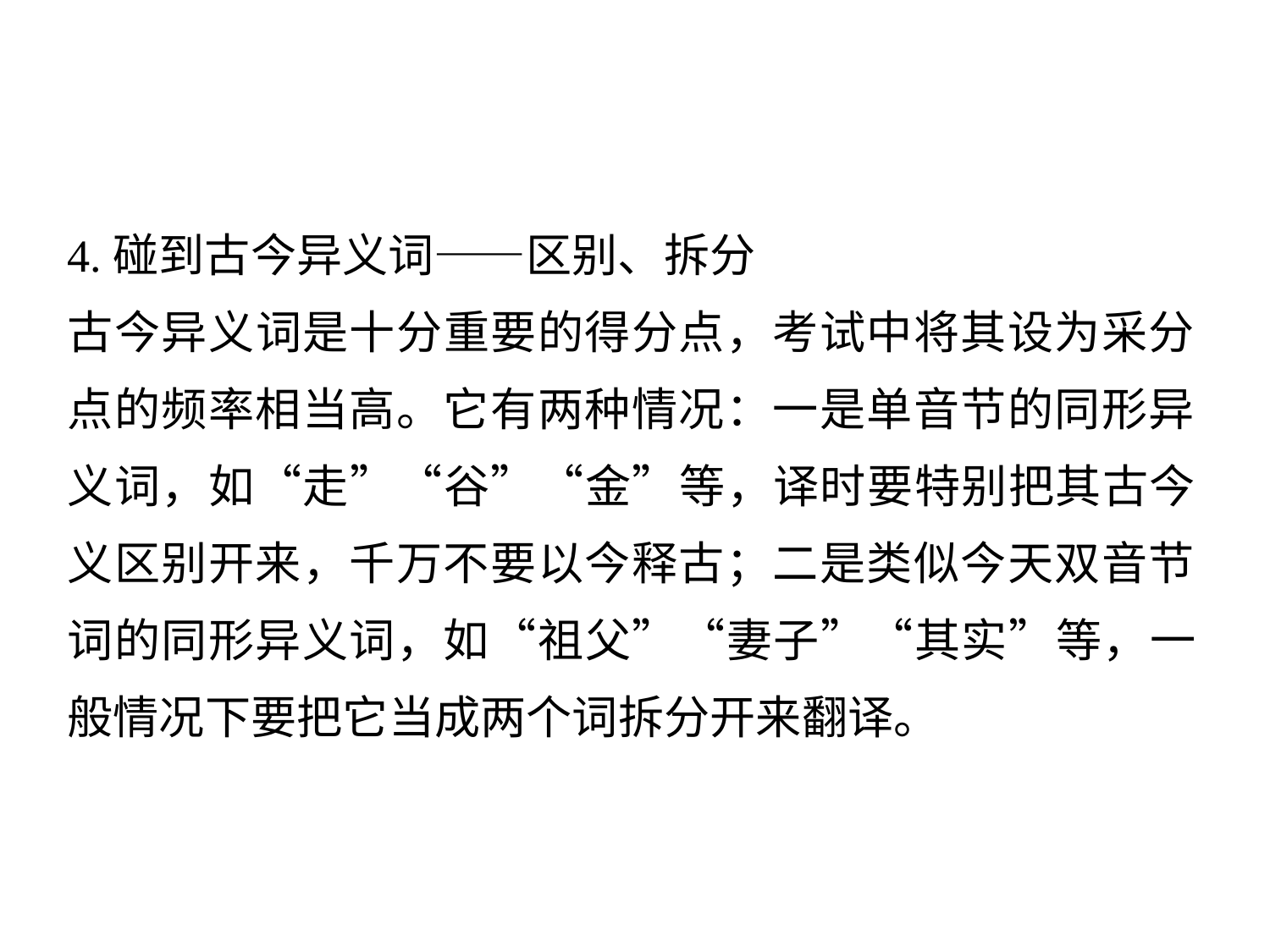

4.碰到古今异义词——区别、拆分
古今异义词是十分重要的得分点，考试中将其设为采分点的频率相当高。它有两种情况：一是单音节的同形异义词，如“走”“谷”“金”等，译时要特别把其古今义区别开来，千万不要以今释古；二是类似今天双音节词的同形异义词，如“祖父”“妻子”“其实”等，一般情况下要把它当成两个词拆分开来翻译。